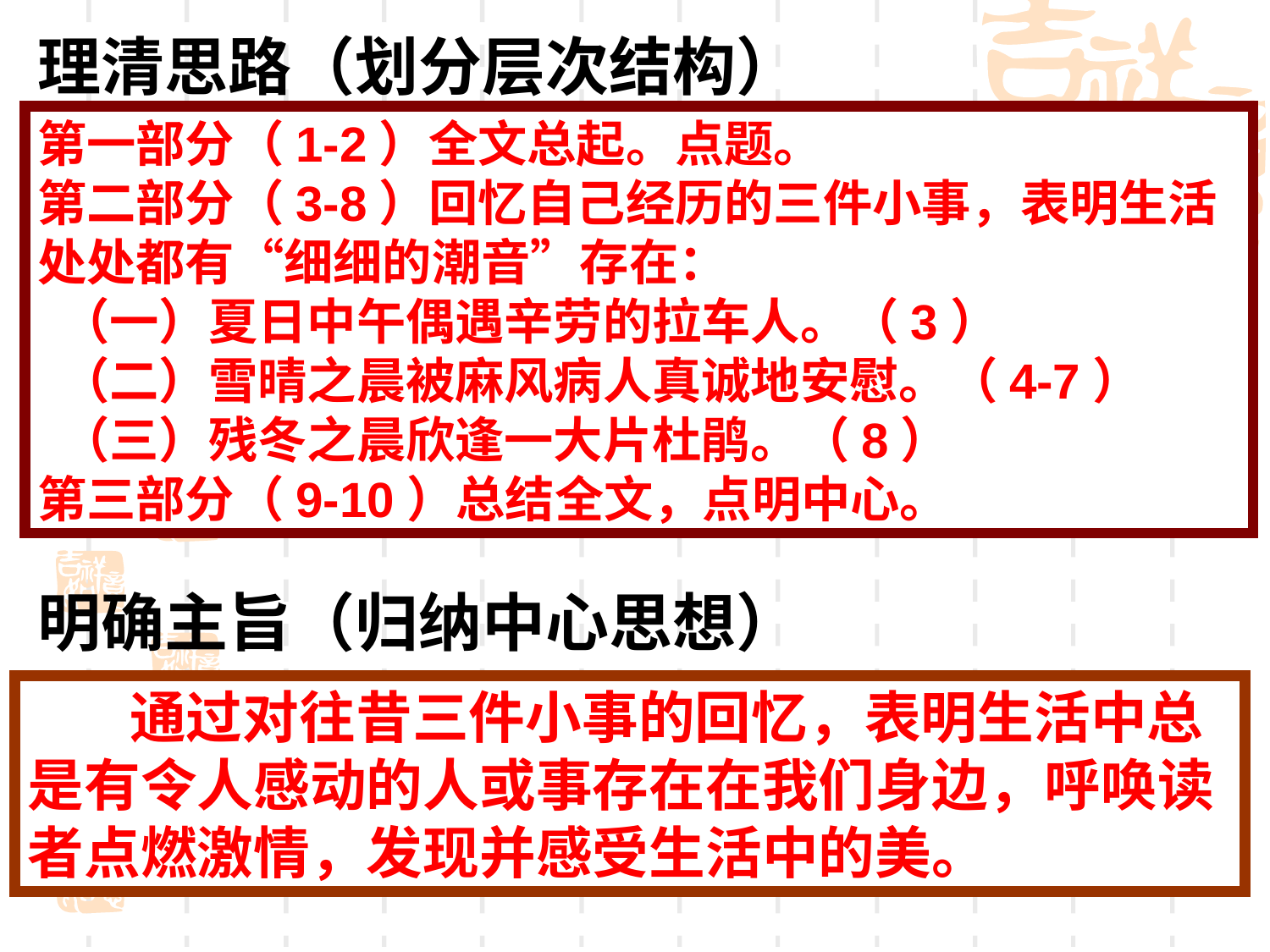

理清思路（划分层次结构）
第一部分（1-2）全文总起。点题。
第二部分（3-8）回忆自己经历的三件小事，表明生活处处都有“细细的潮音”存在：
 （一）夏日中午偶遇辛劳的拉车人。（3）
 （二）雪晴之晨被麻风病人真诚地安慰。（4-7）
 （三）残冬之晨欣逢一大片杜鹃。（8）
第三部分（9-10）总结全文，点明中心。

明确主旨（归纳中心思想）
       通过对往昔三件小事的回忆，表明生活中总是有令人感动的人或事存在在我们身边，呼唤读者点燃激情，发现并感受生活中的美。